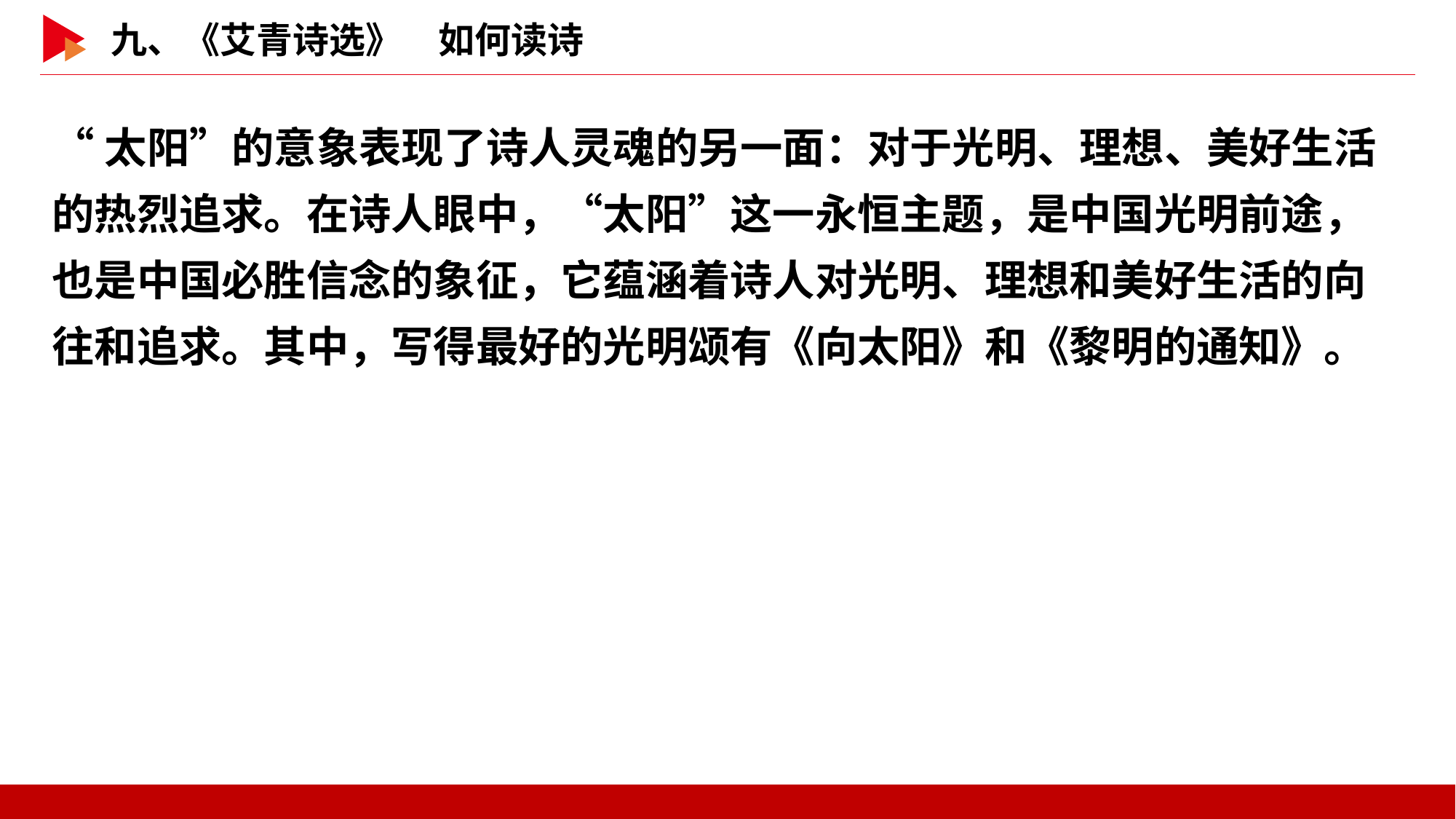

“太阳”的意象表现了诗人灵魂的另一面：对于光明、理想、美好生活的热烈追求。在诗人眼中，“太阳”这一永恒主题，是中国光明前途，也是中国必胜信念的象征，它蕴涵着诗人对光明、理想和美好生活的向往和追求。其中，写得最好的光明颂有《向太阳》和《黎明的通知》。